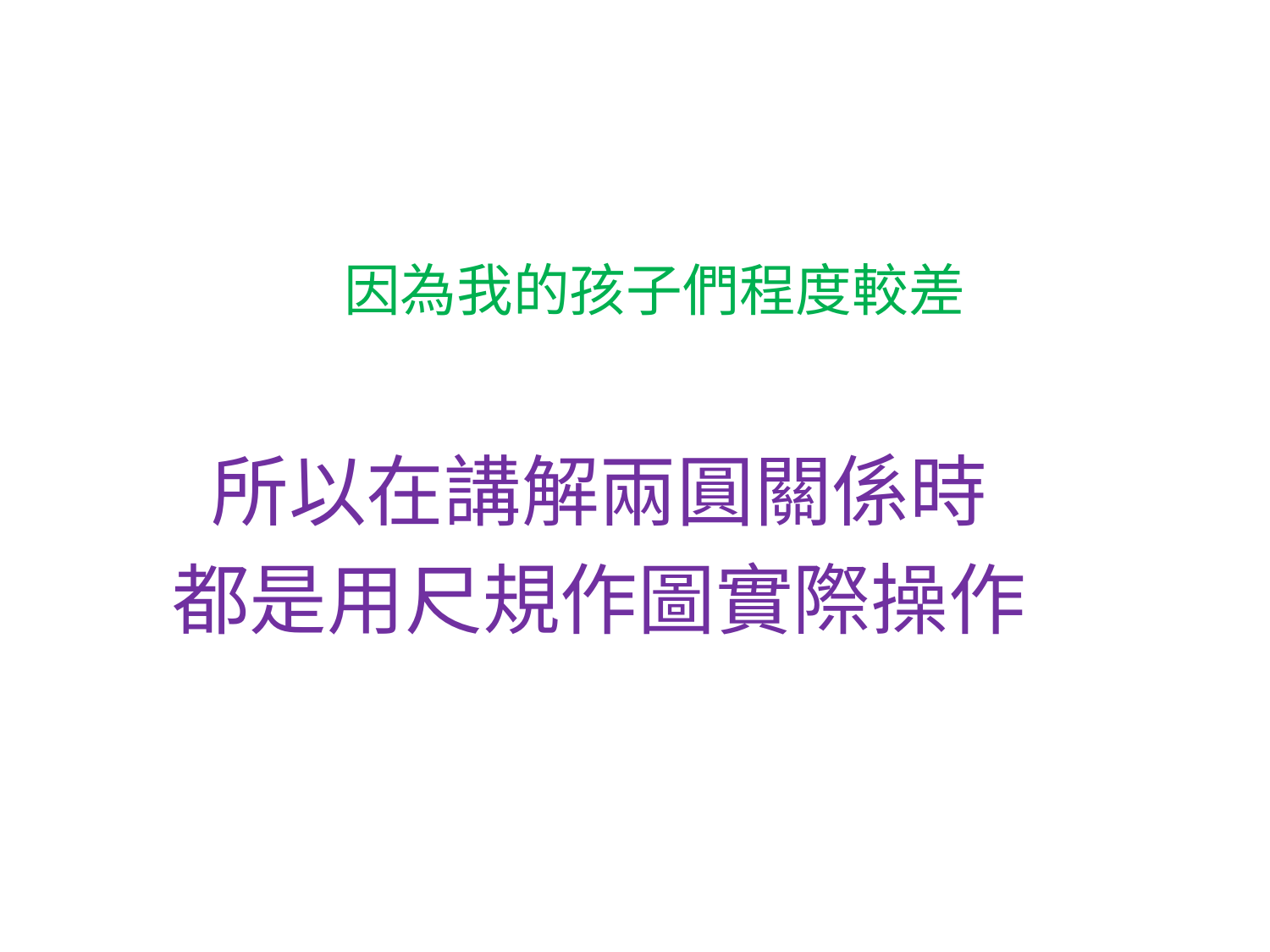

# 因為我的孩子們程度較差
所以在講解兩圓關係時
都是用尺規作圖實際操作